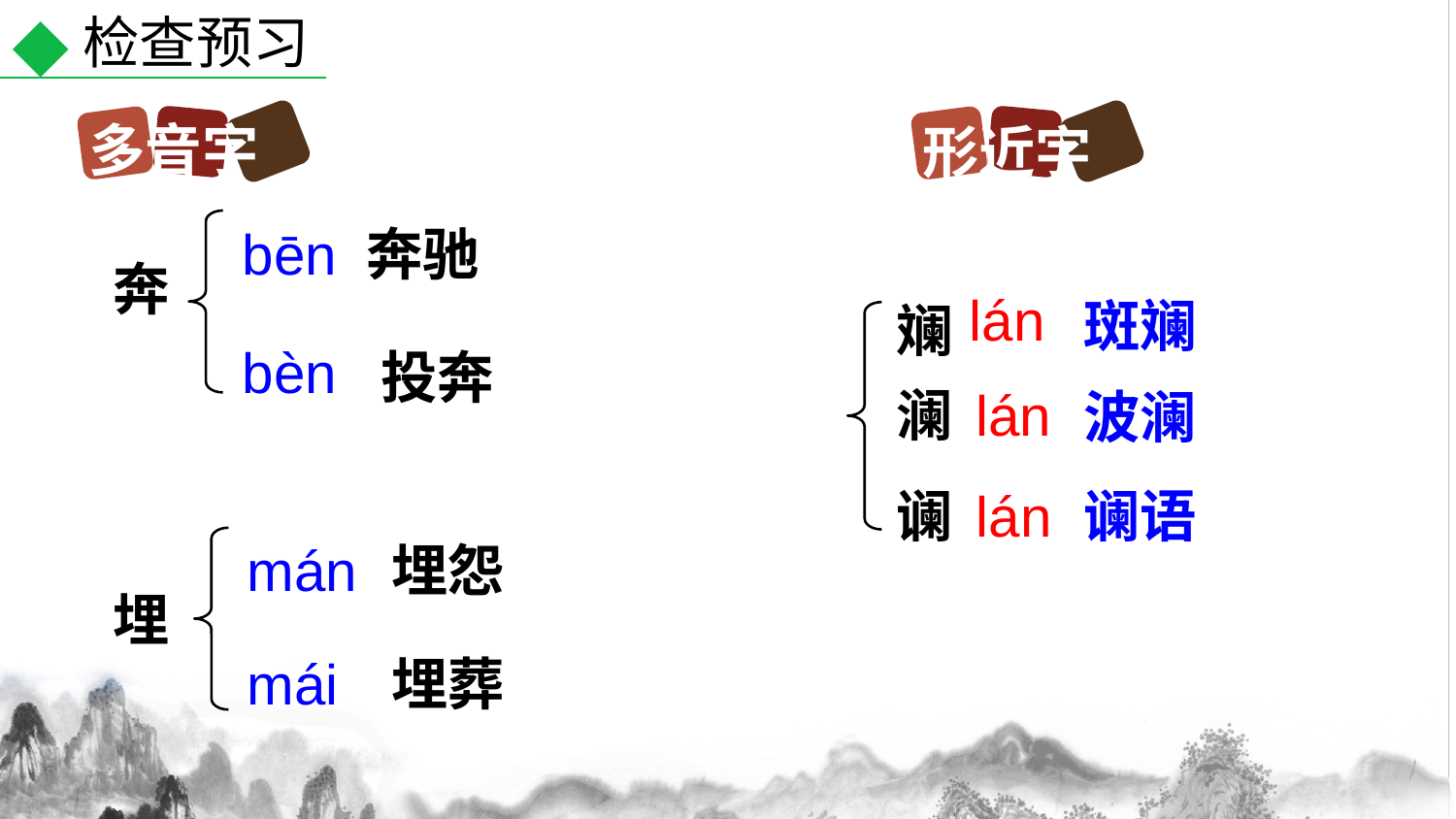

检查预习

多音字

形近字

bēn
奔驰
奔
lán
斑斓
斓

bèn
投奔
澜
lán
波澜
谰语
谰
lán

mán
埋怨
埋
mái
埋葬